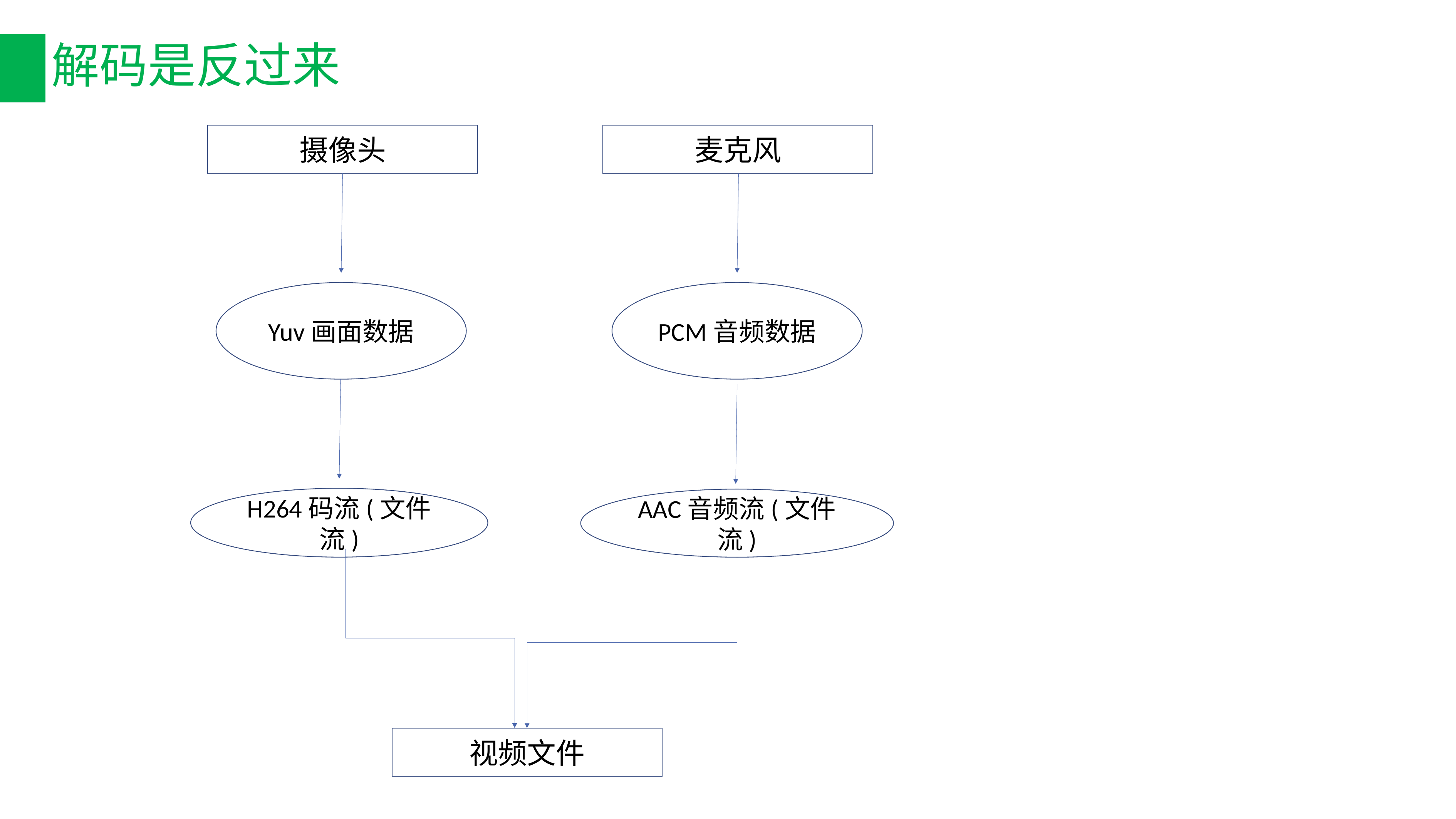

# 解码是反过来
摄像头
麦克风
Yuv画面数据
PCM音频数据
H264码流(文件流)
AAC音频流(文件流)
视频文件